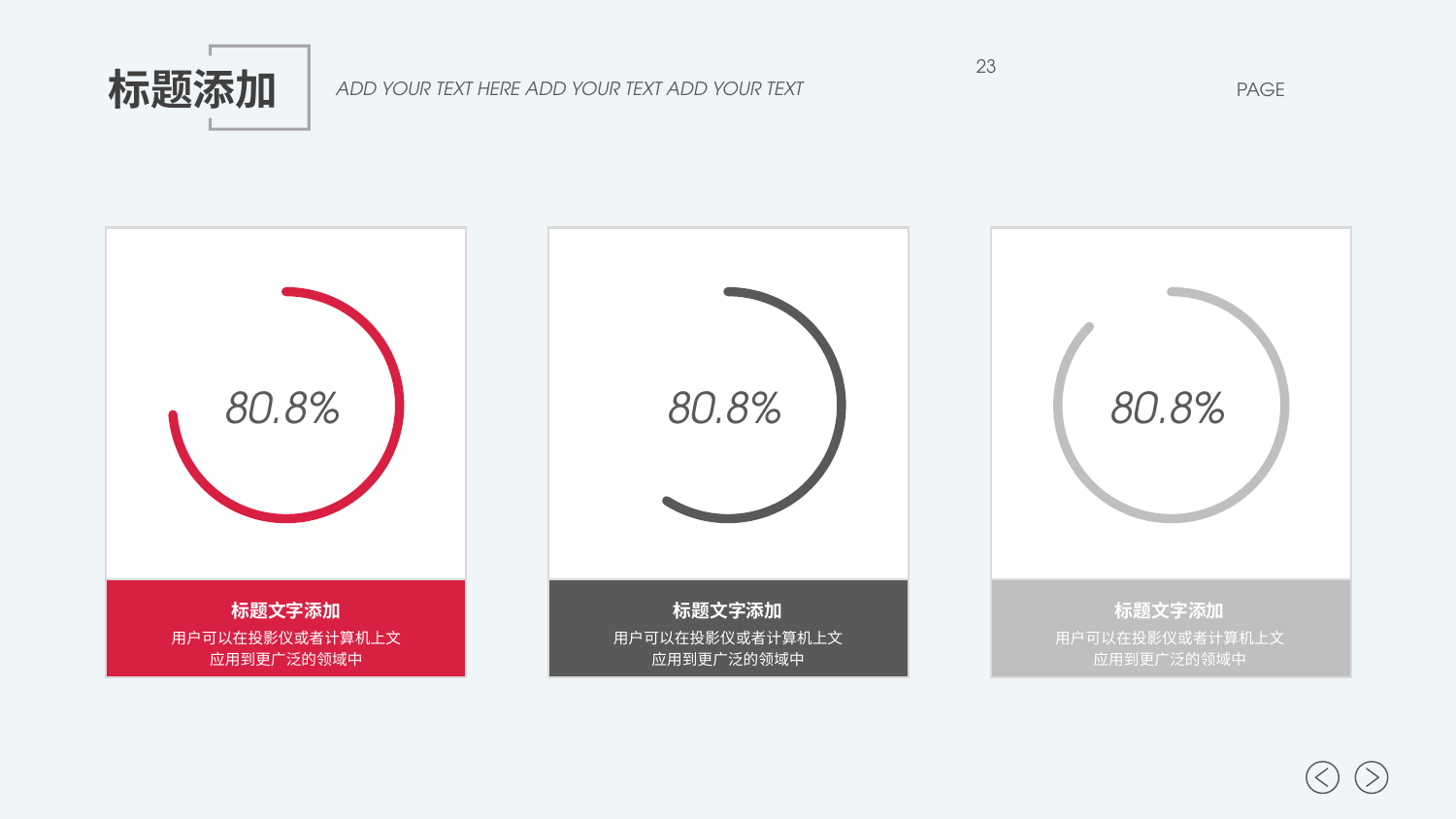

23
标题添加
ADD YOUR TEXT HERE ADD YOUR TEXT ADD YOUR TEXT
PAGE

80.8%

标题文字添加
用户可以在投影仪或者计算机上文应用到更广泛的领域中

80.8%

标题文字添加
用户可以在投影仪或者计算机上文应用到更广泛的领域中

80.8%

标题文字添加
用户可以在投影仪或者计算机上文应用到更广泛的领域中